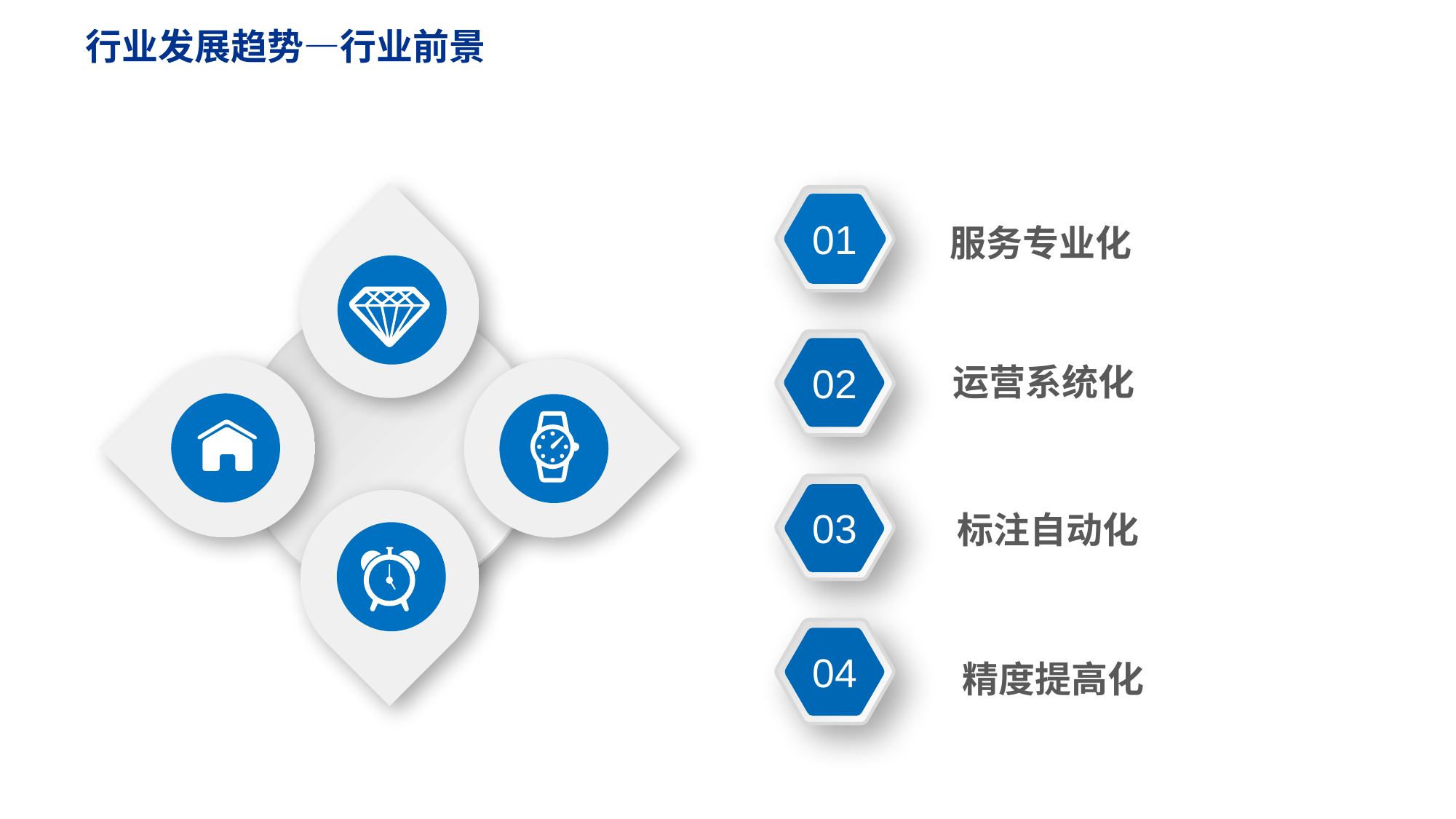

行业发展趋势—行业前景

01
服务专业化

02
运营系统化

03

标注自动化

04
精度提高化